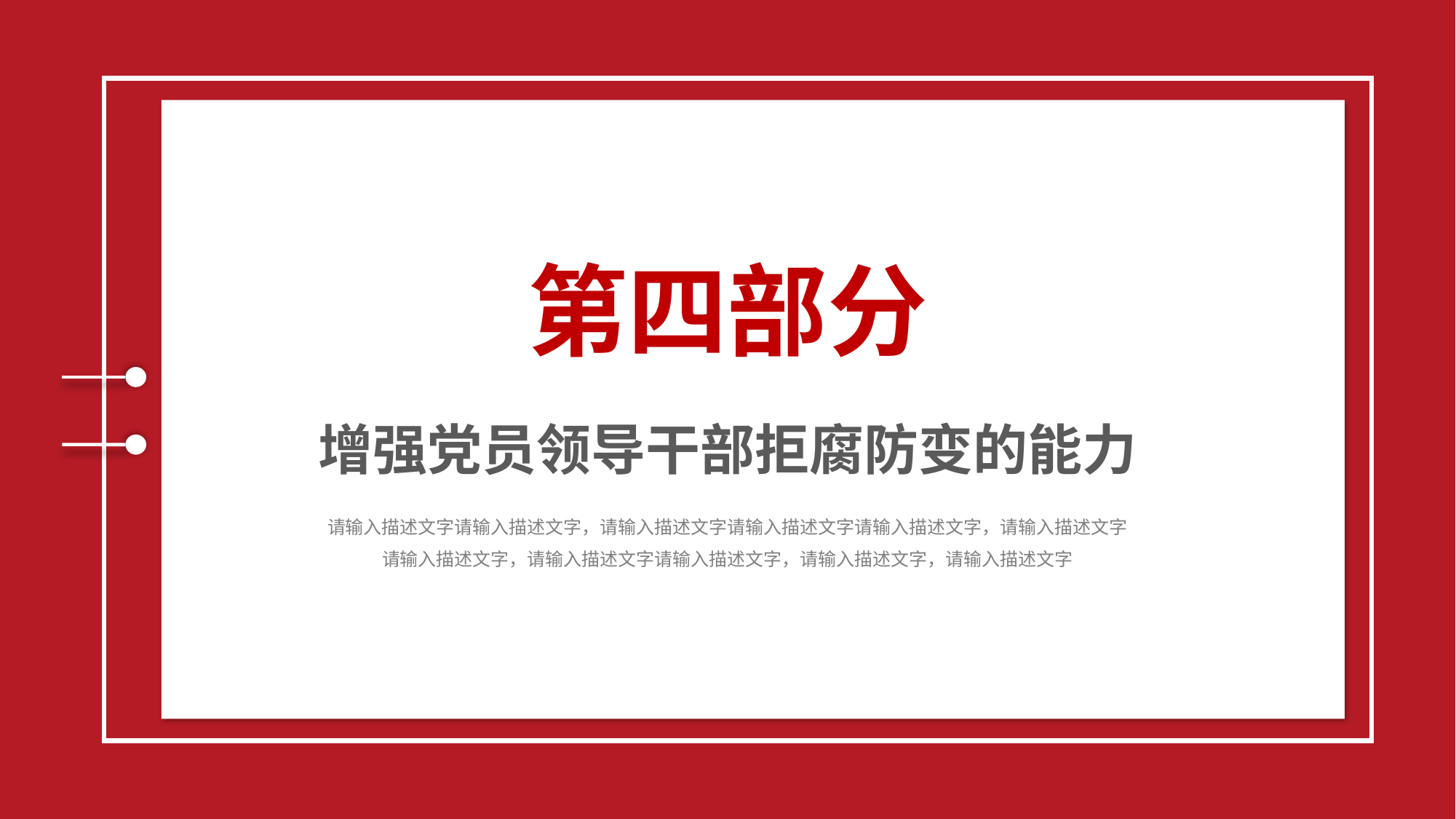

第四部分
增强党员领导干部拒腐防变的能力
请输入描述文字请输入描述文字，请输入描述文字请输入描述文字请输入描述文字，请输入描述文字请输入描述文字，请输入描述文字请输入描述文字，请输入描述文字，请输入描述文字